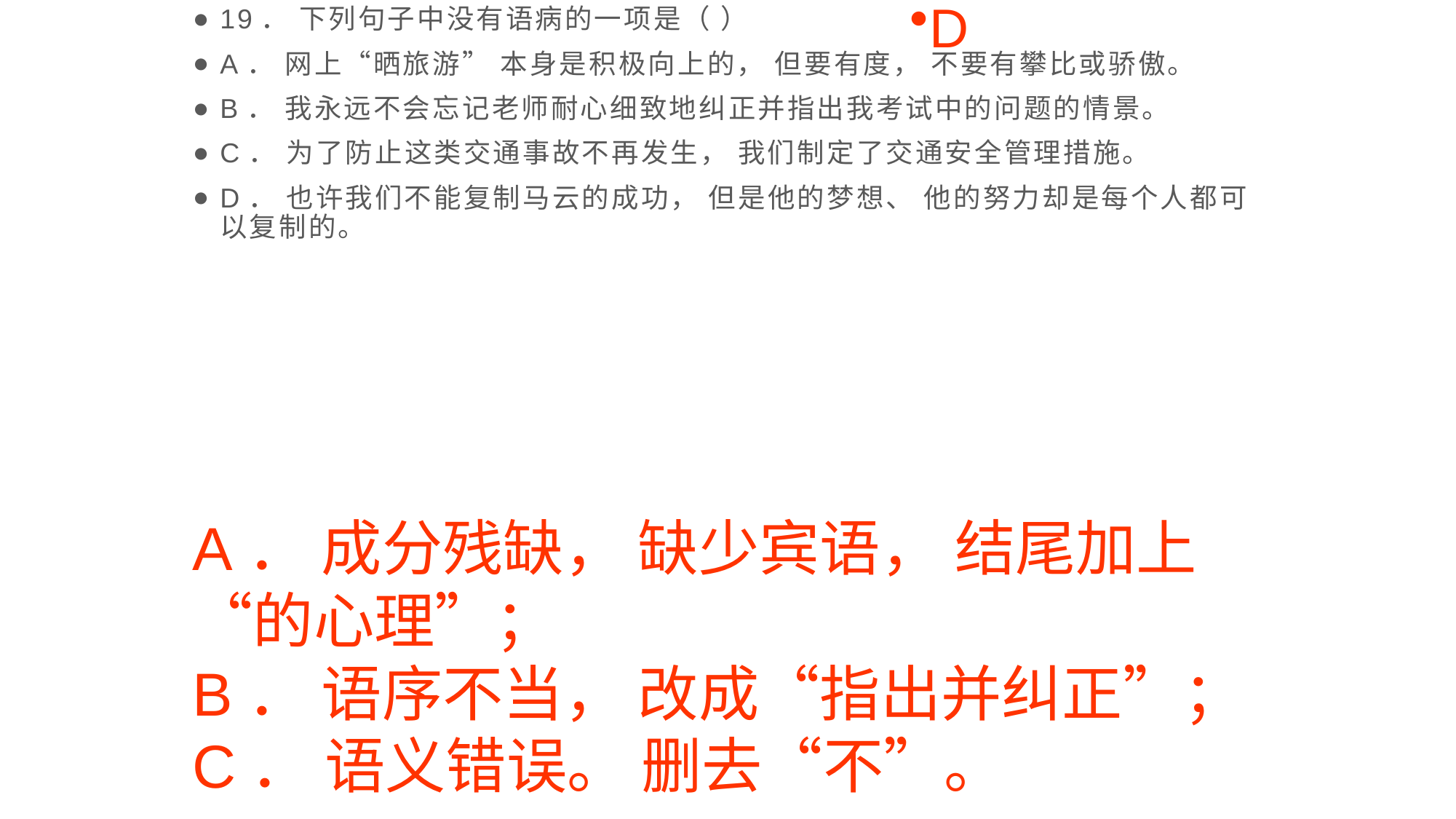

19． 下列句子中没有语病的一项是（ ）
A． 网上“晒旅游” 本身是积极向上的， 但要有度， 不要有攀比或骄傲。
B． 我永远不会忘记老师耐心细致地纠正并指出我考试中的问题的情景。
C． 为了防止这类交通事故不再发生， 我们制定了交通安全管理措施。
D． 也许我们不能复制马云的成功， 但是他的梦想、 他的努力却是每个人都可以复制的。
D

A． 成分残缺， 缺少宾语， 结尾加上“的心理”；
B． 语序不当， 改成“指出并纠正”；
C． 语义错误。 删去“不”。